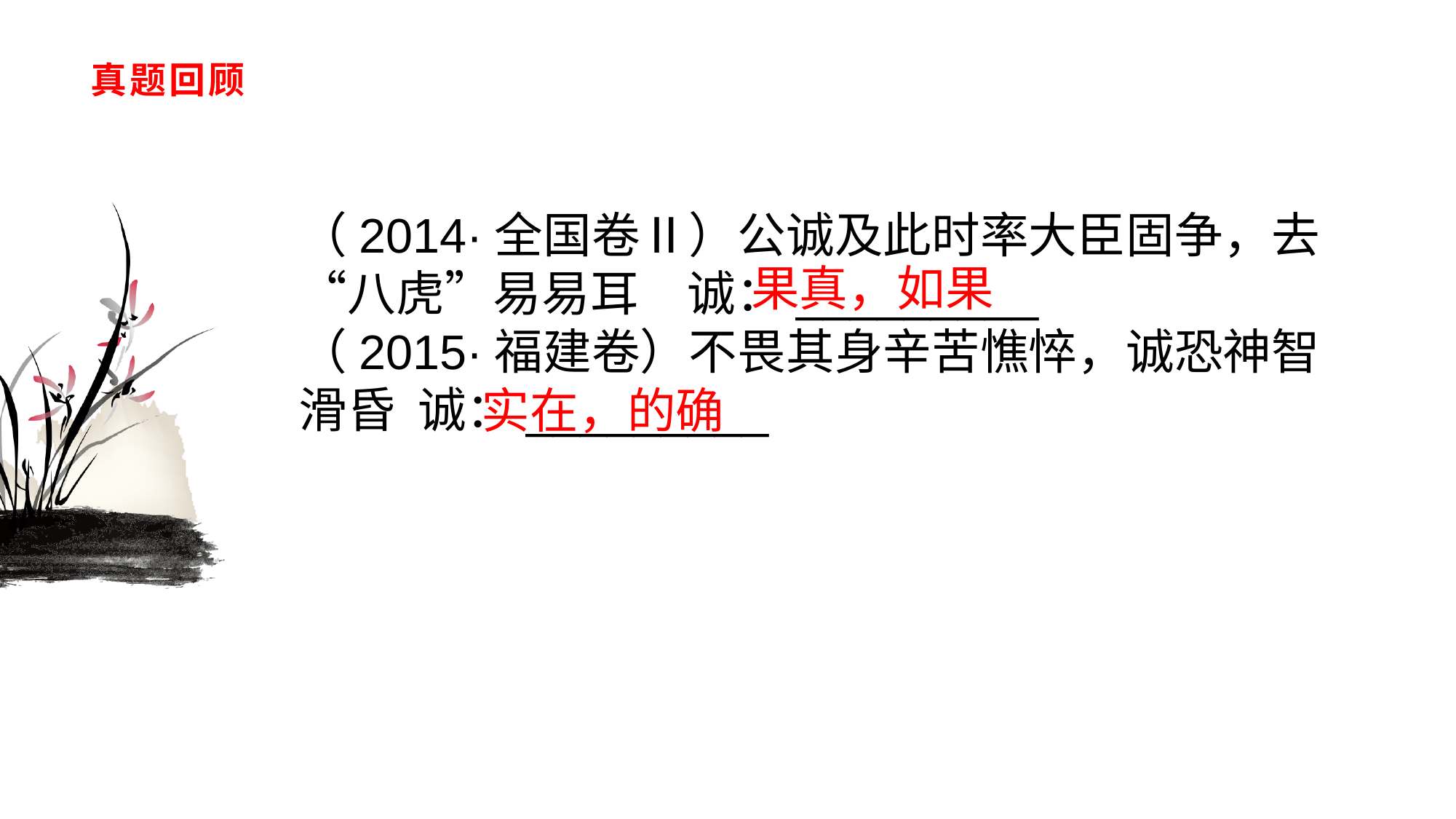

# 真题回顾
（2014·全国卷Ⅱ）公诚及此时率大臣固争，去“八虎”易易耳　诚：_________（2015·福建卷）不畏其身辛苦憔悴，诚恐神智滑昏  诚：_________
果真，如果
实在，的确